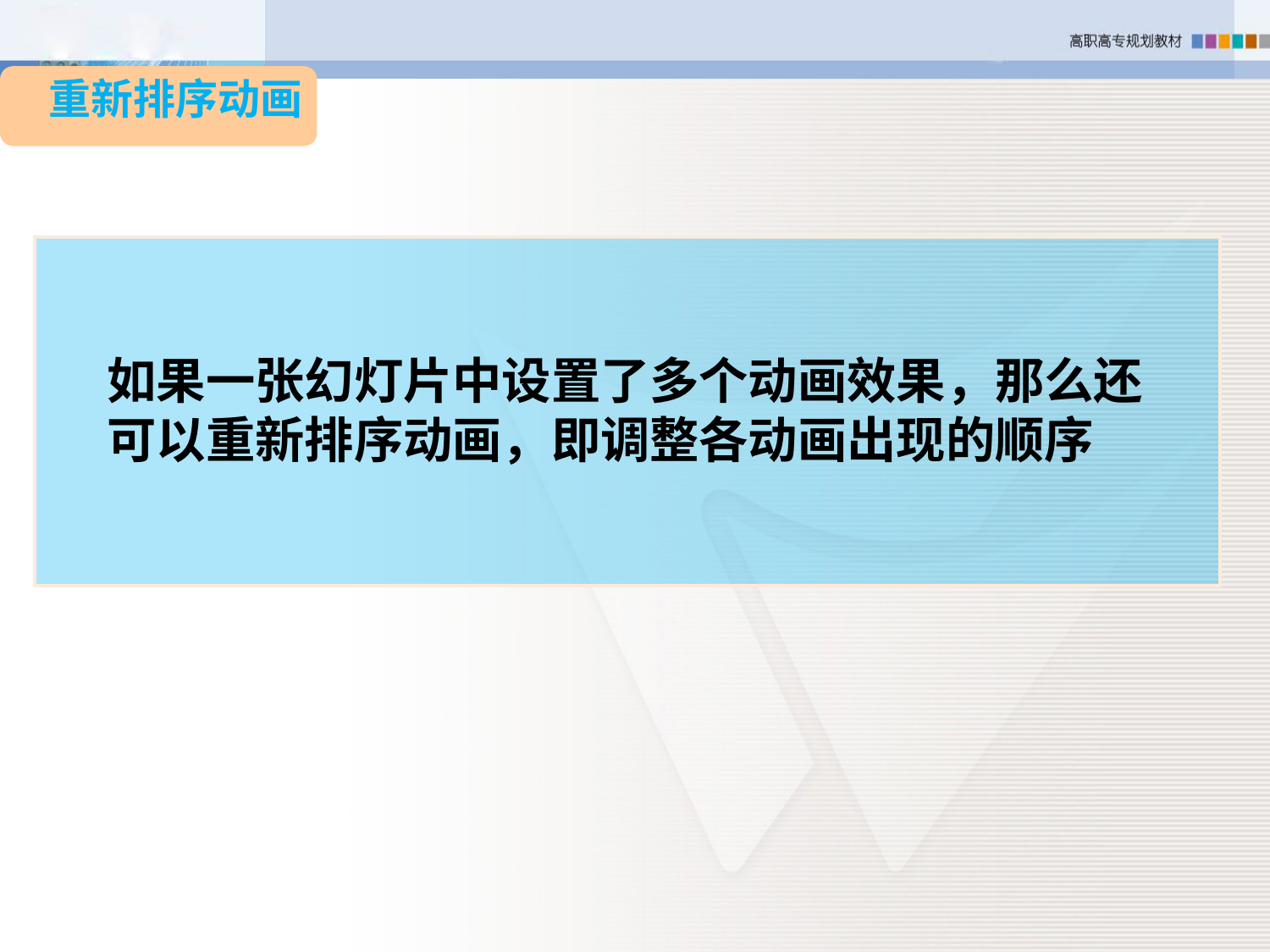

重新排序动画

如果一张幻灯片中设置了多个动画效果，那么还可以重新排序动画，即调整各动画出现的顺序